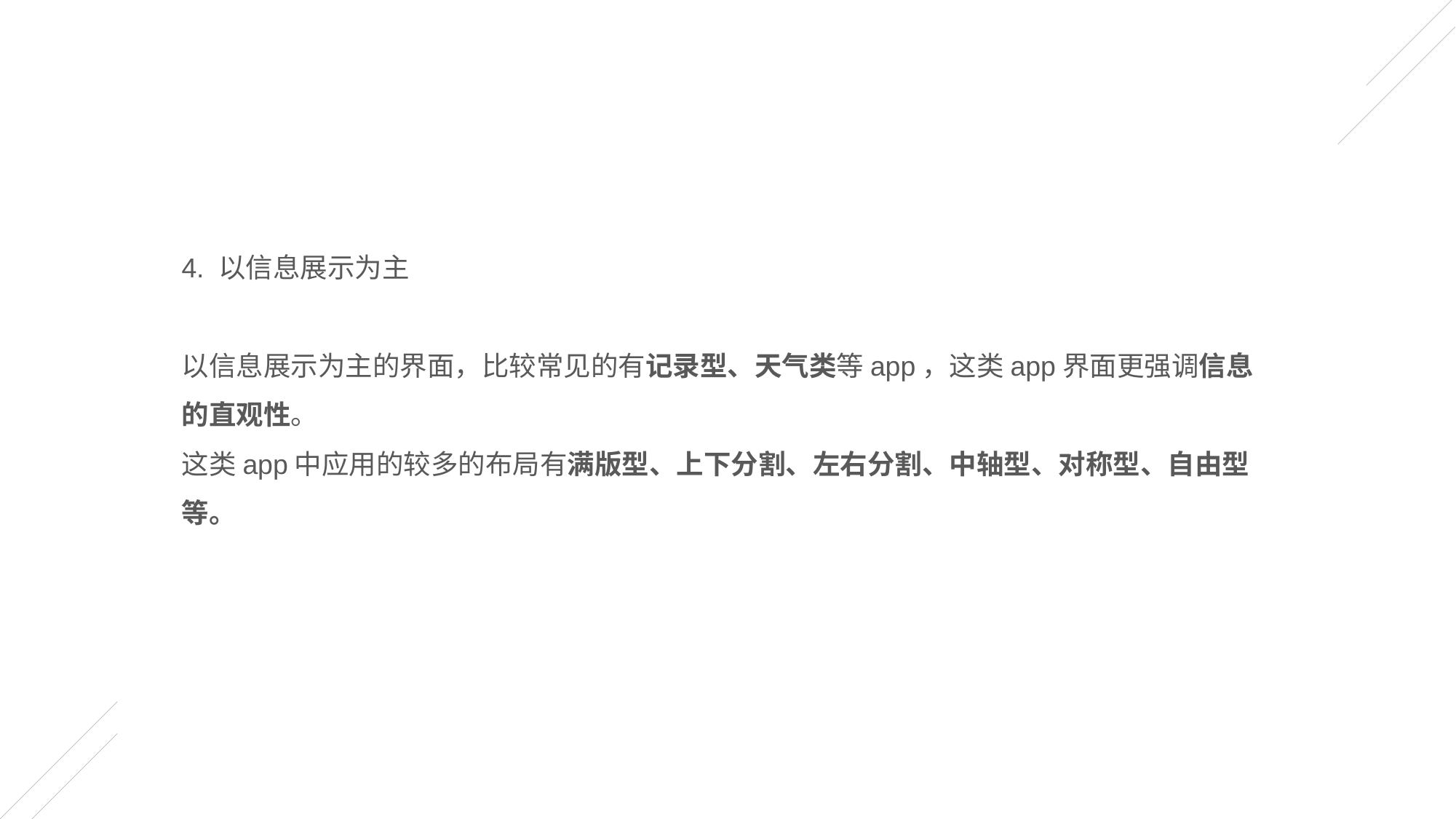

4. 以信息展示为主

以信息展示为主的界面，比较常见的有记录型、天气类等app，这类app界面更强调信息的直观性。
这类app中应用的较多的布局有满版型、上下分割、左右分割、中轴型、对称型、自由型等。